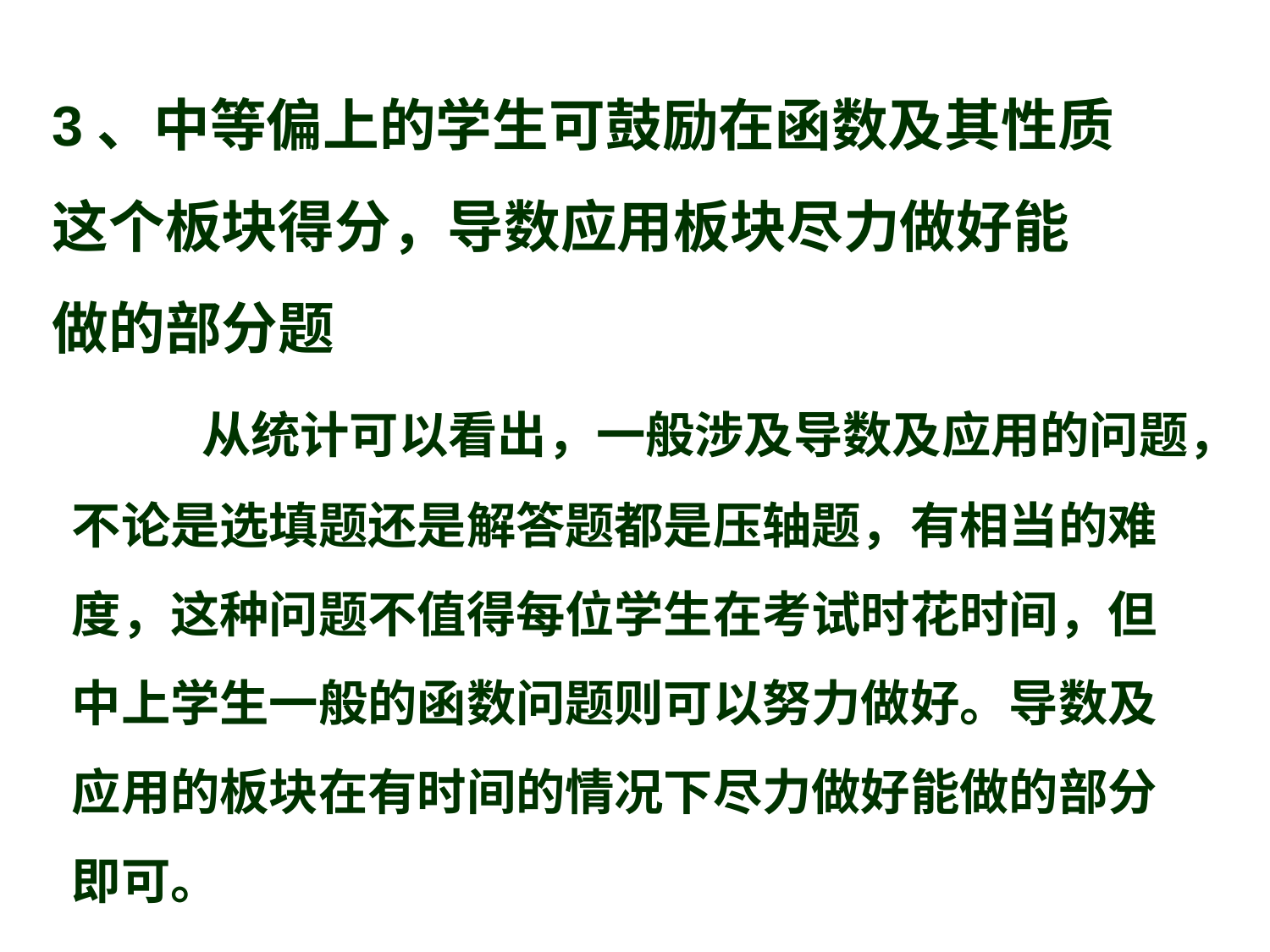

3、中等偏上的学生可鼓励在函数及其性质这个板块得分，导数应用板块尽力做好能做的部分题
         从统计可以看出，一般涉及导数及应用的问题，不论是选填题还是解答题都是压轴题，有相当的难度，这种问题不值得每位学生在考试时花时间，但中上学生一般的函数问题则可以努力做好。导数及应用的板块在有时间的情况下尽力做好能做的部分即可。